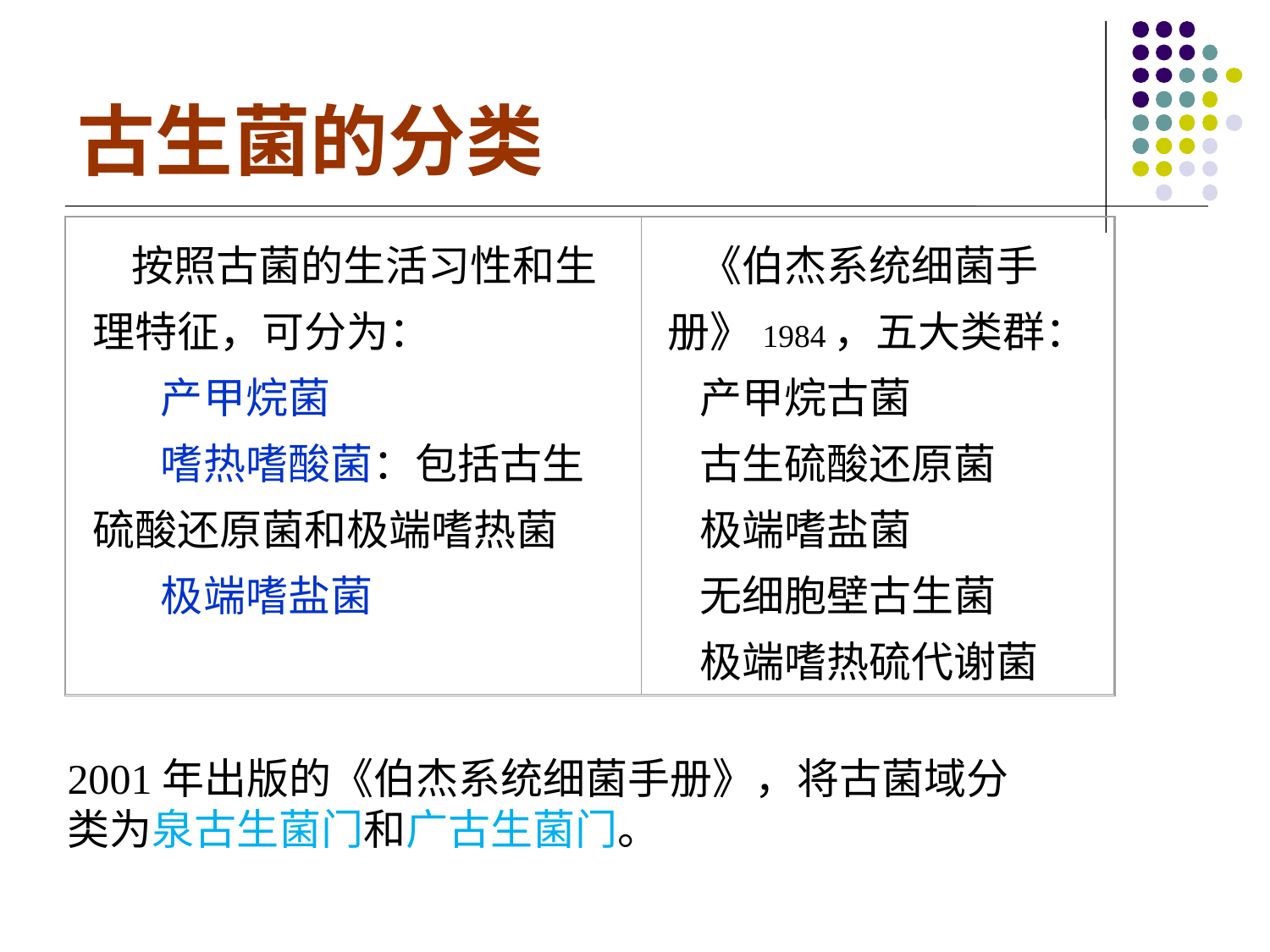

古生菌的分类

按照古菌的生活习性和生理特征，可分为：
  产甲烷菌
  嗜热嗜酸菌：包括古生硫酸还原菌和极端嗜热菌
  极端嗜盐菌

《伯杰系统细菌手册》1984，五大类群：
产甲烷古菌
古生硫酸还原菌
极端嗜盐菌
无细胞壁古生菌
极端嗜热硫代谢菌
2001年出版的《伯杰系统细菌手册》，将古菌域分类为泉古生菌门和广古生菌门。